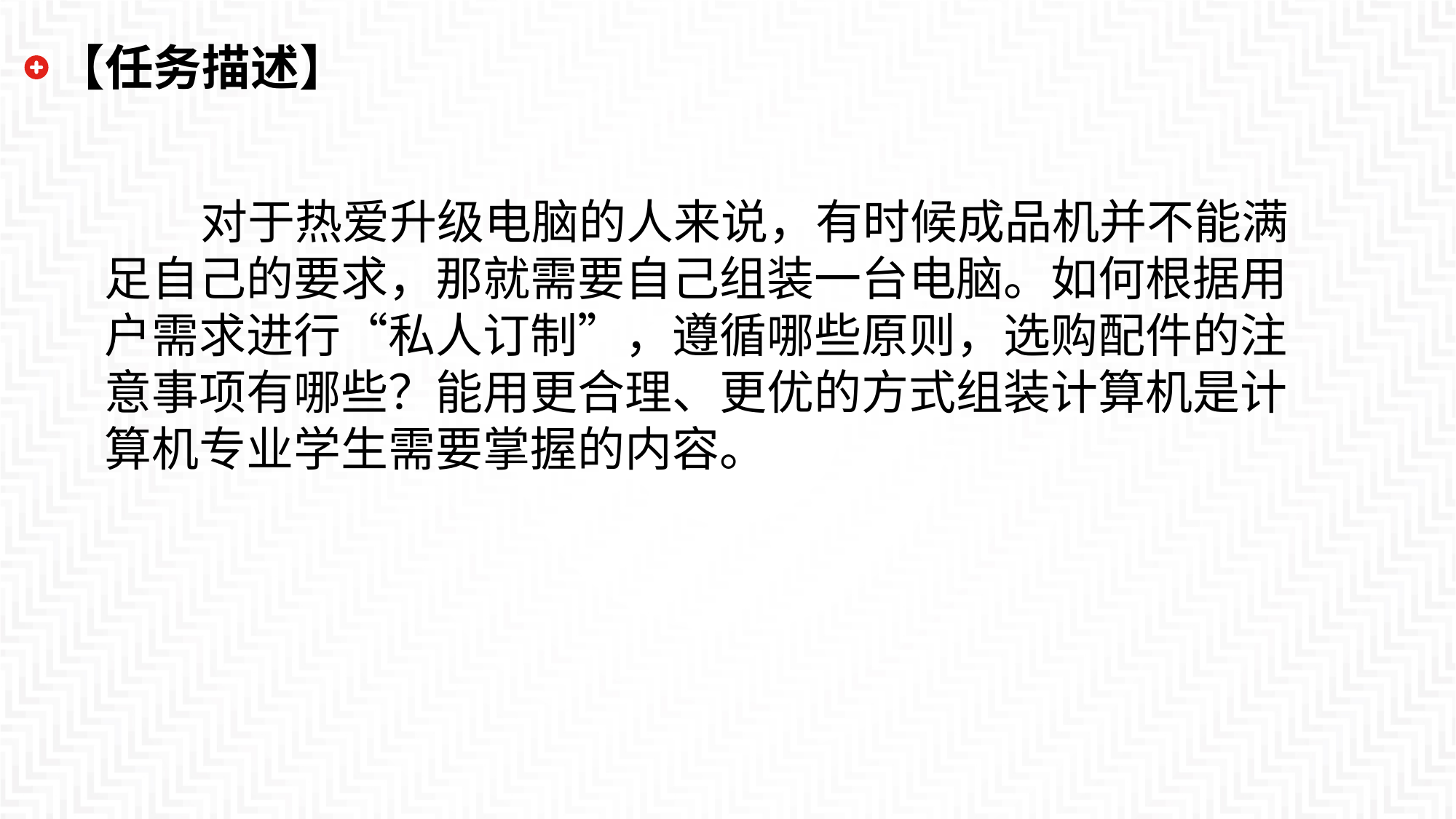

# 【任务描述】

        对于热爱升级电脑的人来说，有时候成品机并不能满足自己的要求，那就需要自己组装一台电脑。如何根据用户需求进行“私人订制”，遵循哪些原则，选购配件的注意事项有哪些？能用更合理、更优的方式组装计算机是计算机专业学生需要掌握的内容。